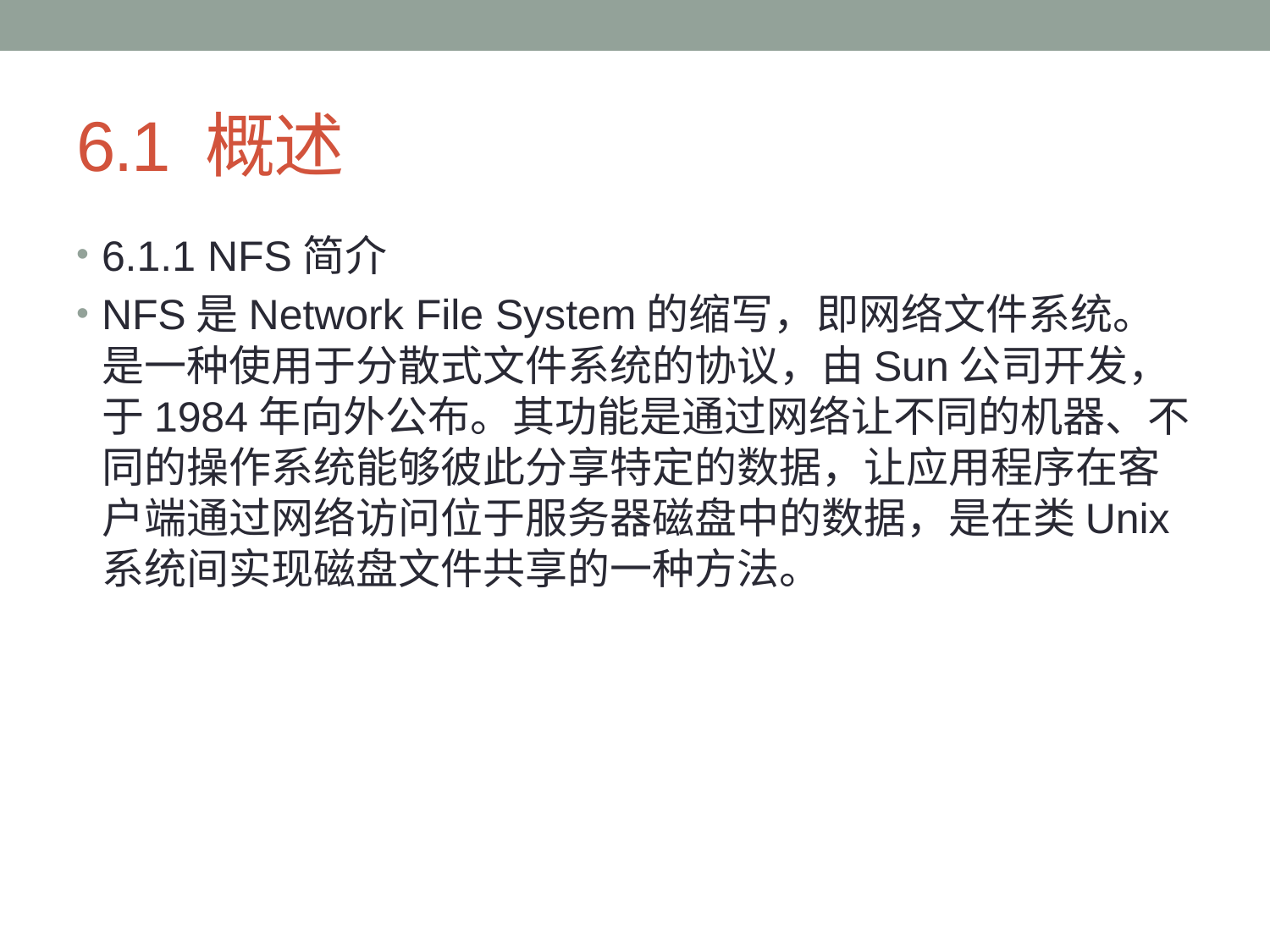

# 6.1 概述
6.1.1 NFS简介
NFS是Network File System的缩写，即网络文件系统。是一种使用于分散式文件系统的协议，由Sun公司开发，于1984年向外公布。其功能是通过网络让不同的机器、不同的操作系统能够彼此分享特定的数据，让应用程序在客户端通过网络访问位于服务器磁盘中的数据，是在类Unix系统间实现磁盘文件共享的一种方法。